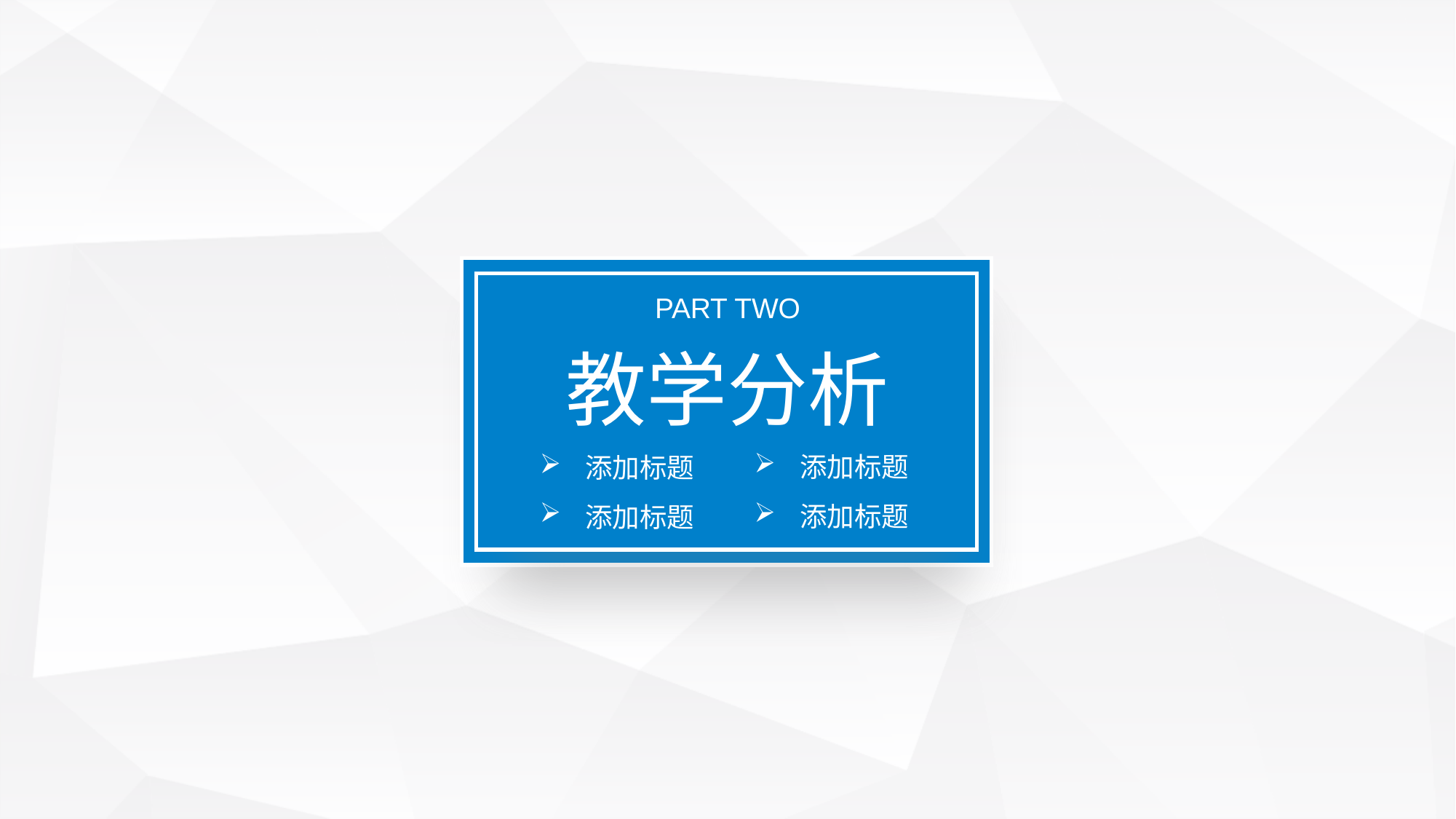

PART TWO
教学分析
添加标题
添加标题
添加标题
添加标题